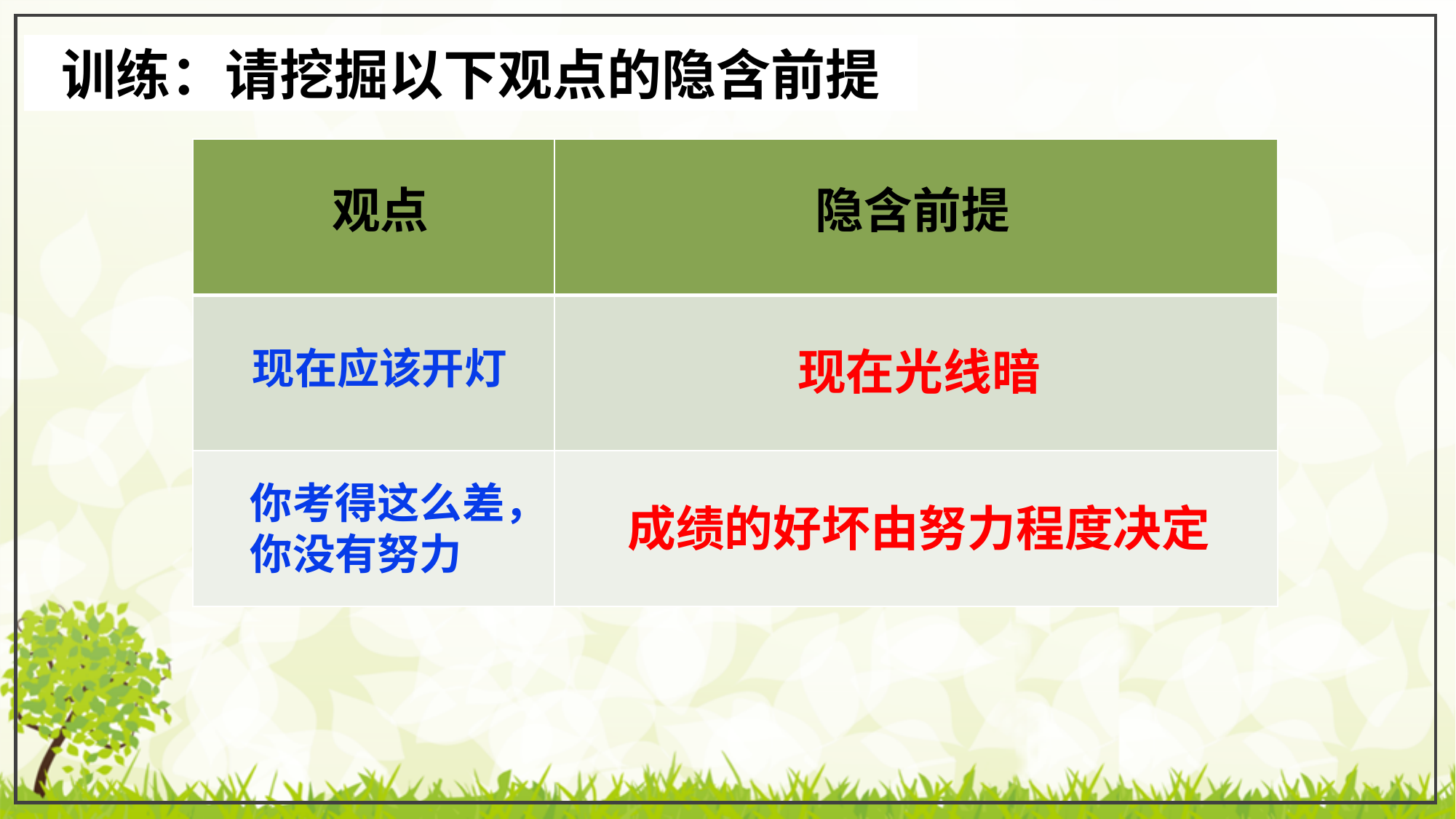

训练：请挖掘以下观点的隐含前提
|  |  |
| --- | --- |
|  |  |
|  |  |
观点
隐含前提
现在光线暗
现在应该开灯
你考得这么差，
你没有努力
成绩的好坏由努力程度决定